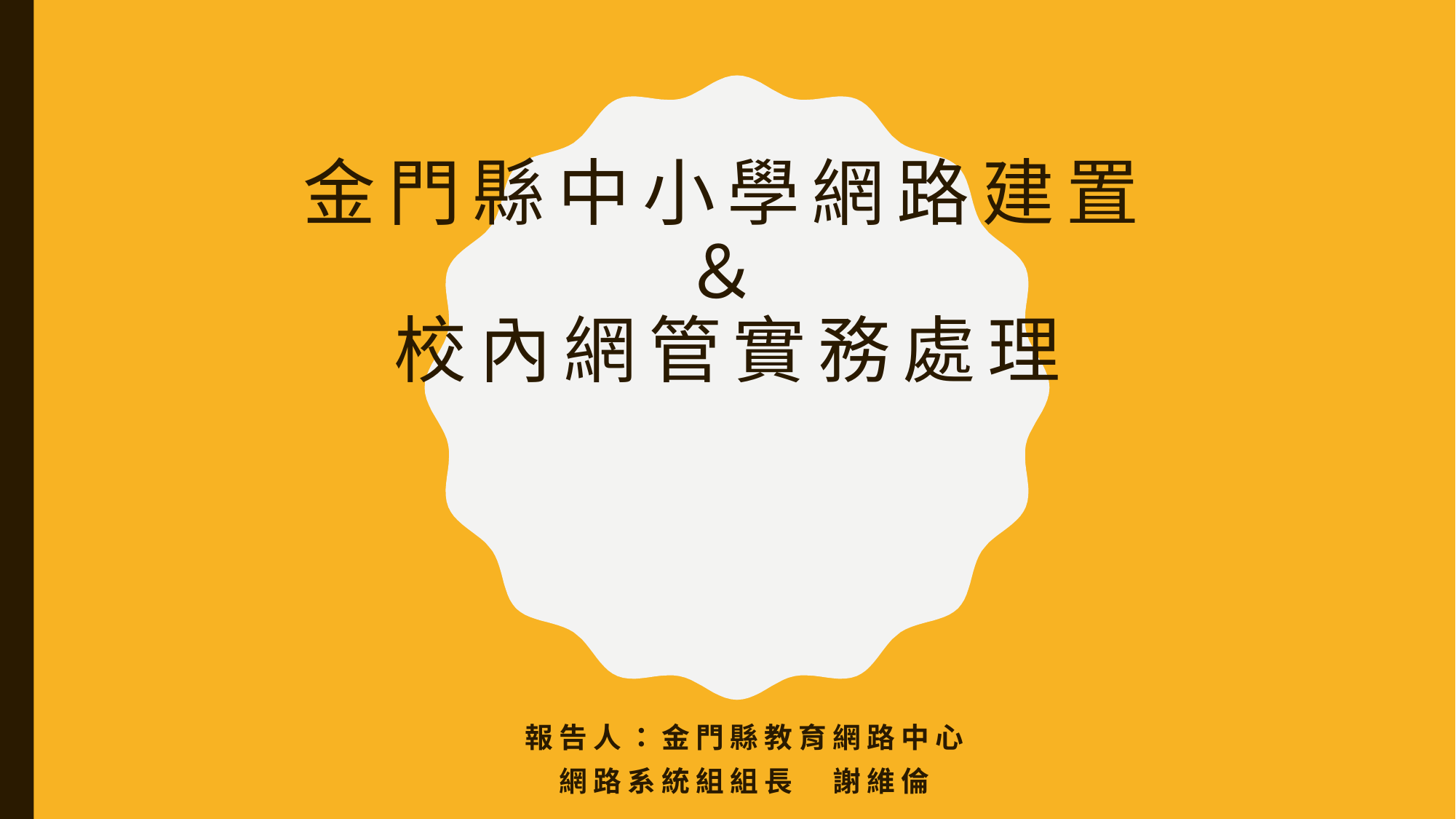

# 金門縣中小學網路建置 ＆ 校內網管實務處理
報告人：金門縣教育網路中心
網路系統組組長　謝維倫